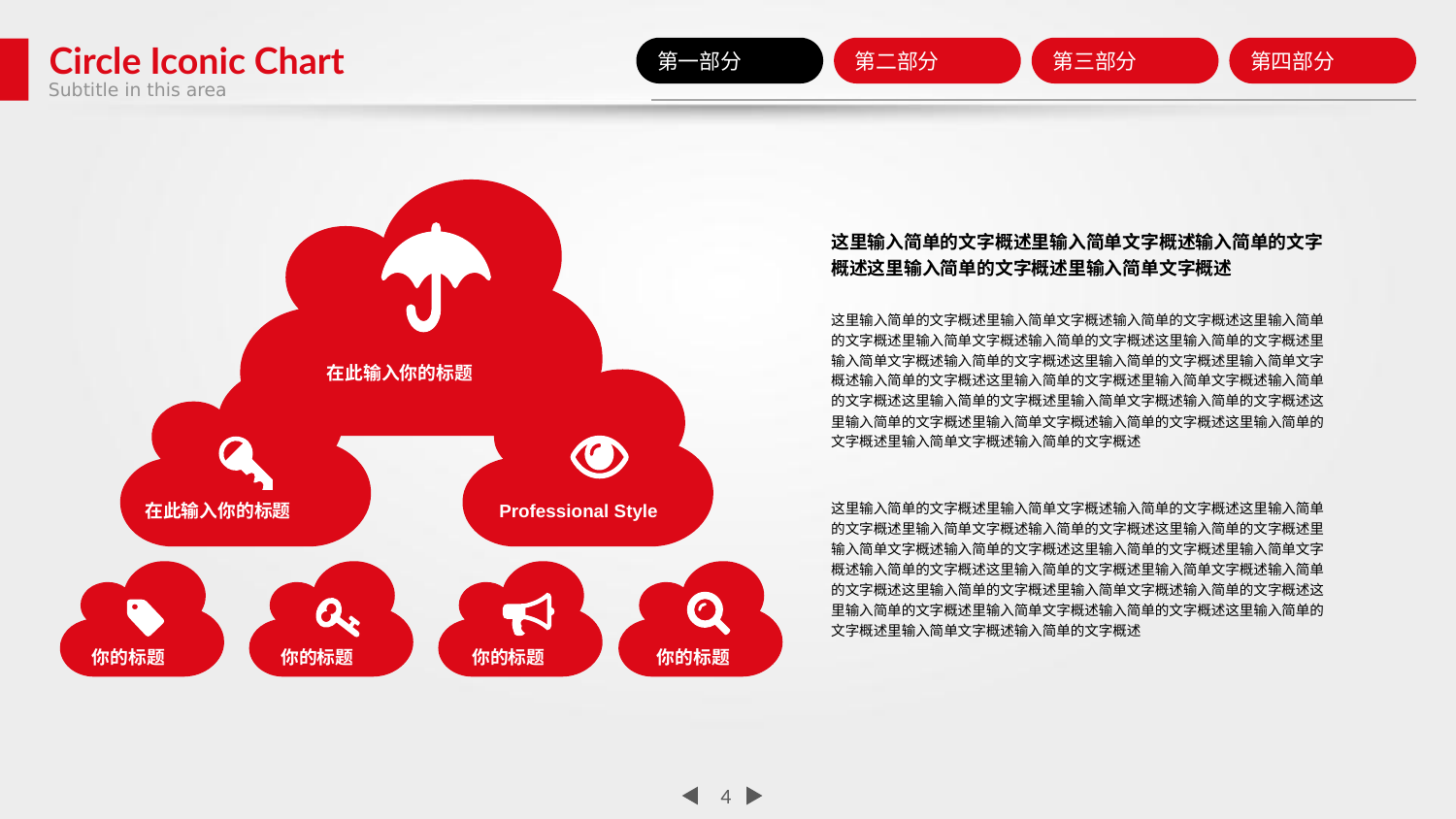

Circle Iconic Chart
第一部分
第二部分
第三部分
第四部分

Subtitle in this area

这里输入简单的文字概述里输入简单文字概述输入简单的文字概述这里输入简单的文字概述里输入简单文字概述
这里输入简单的文字概述里输入简单文字概述输入简单的文字概述这里输入简单的文字概述里输入简单文字概述输入简单的文字概述这里输入简单的文字概述里输入简单文字概述输入简单的文字概述这里输入简单的文字概述里输入简单文字概述输入简单的文字概述这里输入简单的文字概述里输入简单文字概述输入简单的文字概述这里输入简单的文字概述里输入简单文字概述输入简单的文字概述这里输入简单的文字概述里输入简单文字概述输入简单的文字概述这里输入简单的文字概述里输入简单文字概述输入简单的文字概述

这里输入简单的文字概述里输入简单文字概述输入简单的文字概述这里输入简单的文字概述里输入简单文字概述输入简单的文字概述这里输入简单的文字概述里输入简单文字概述输入简单的文字概述这里输入简单的文字概述里输入简单文字概述输入简单的文字概述这里输入简单的文字概述里输入简单文字概述输入简单的文字概述这里输入简单的文字概述里输入简单文字概述输入简单的文字概述这里输入简单的文字概述里输入简单文字概述输入简单的文字概述这里输入简单的文字概述里输入简单文字概述输入简单的文字概述
在此输入你的标题

在此输入你的标题
Professional Style

你的标题
你的标题
你的标题
你的标题
4